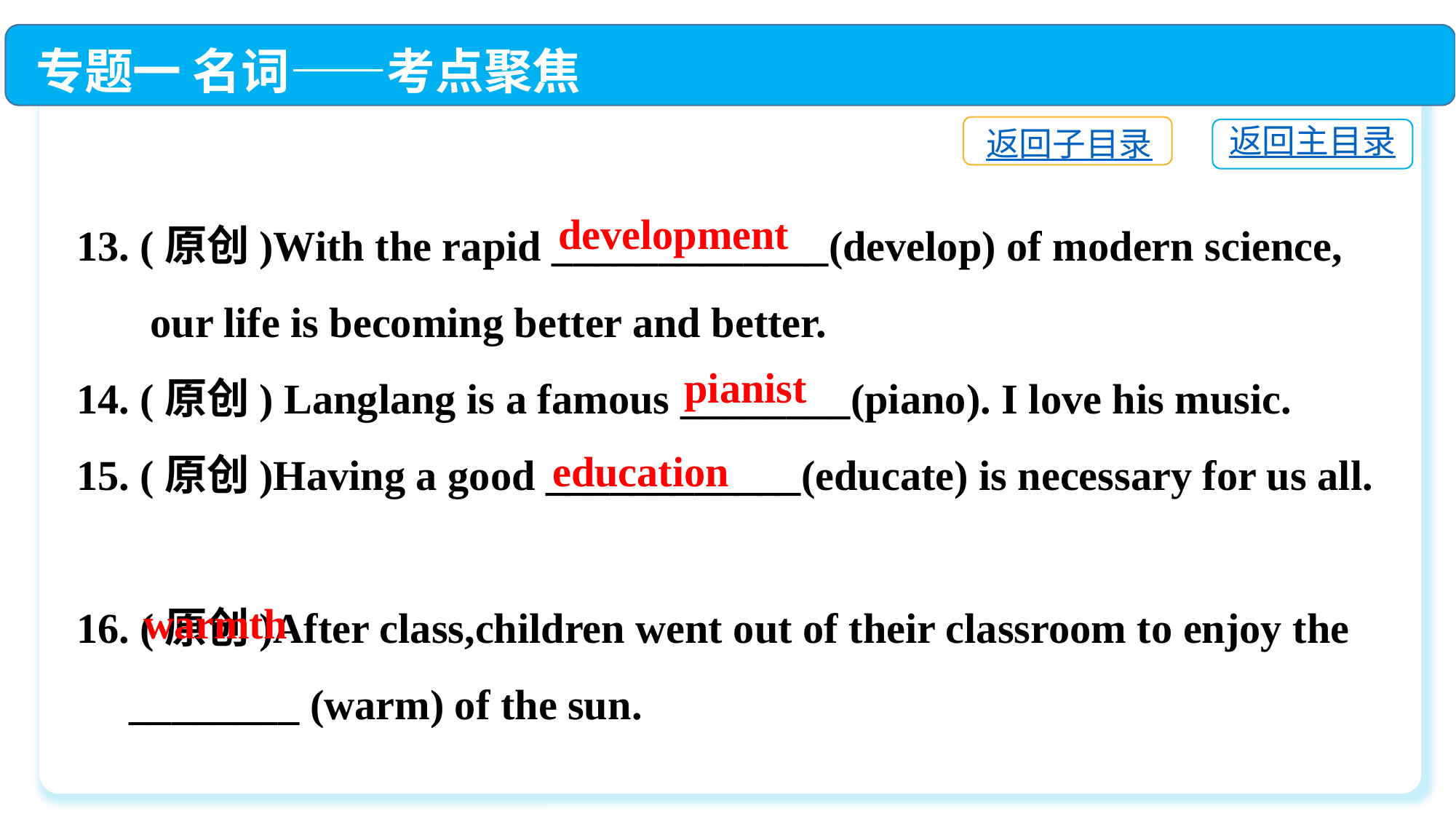

专题一 名词——考点聚焦

返回子目录
返回主目录
13. (原创)With the rapid _____________(develop) of modern science,
       our life is becoming better and better.
14. (原创) Langlang is a famous ________(piano). I love his music.
15. (原创)Having a good ____________(educate) is necessary for us all.
16. (原创)After class,children went out of their classroom to enjoy the
     ________ (warm) of the sun.
development

pianist
education
warmth